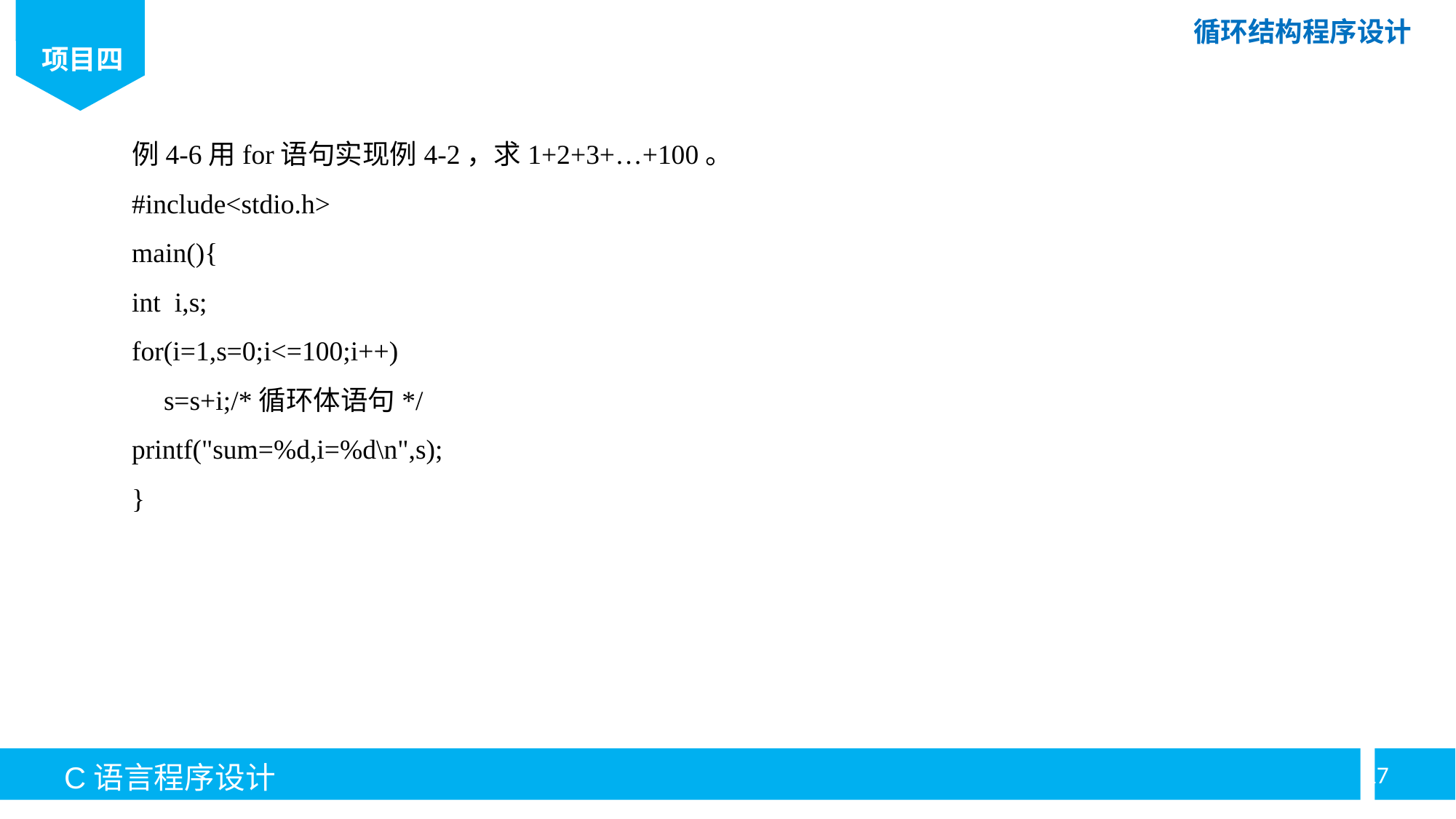

例4-6用for语句实现例4-2，求1+2+3+…+100。
#include<stdio.h>
main(){
int  i,s;
for(i=1,s=0;i<=100;i++)
s=s+i;/*循环体语句*/
printf("sum=%d,i=%d\n",s);
}